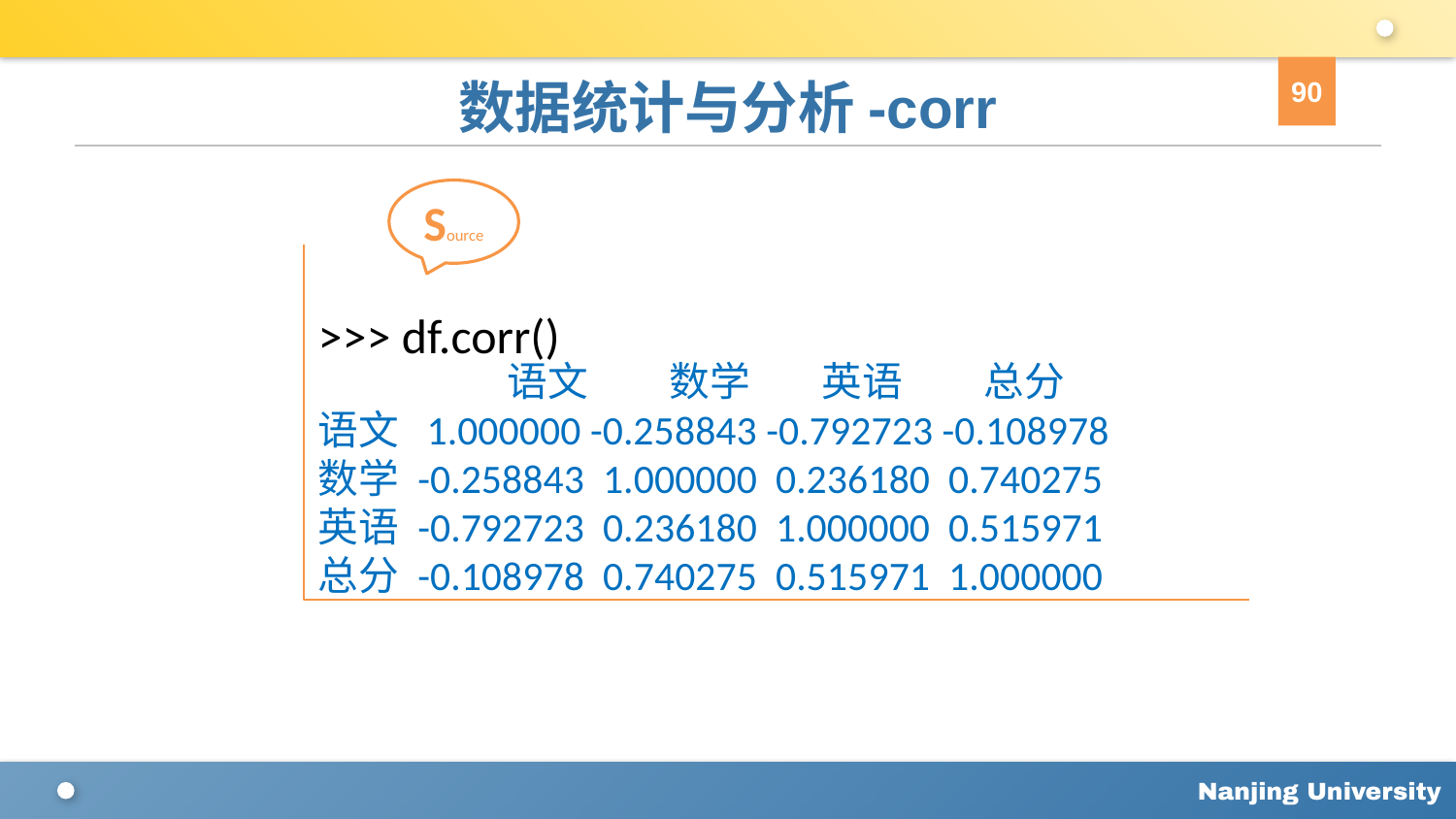

90
# 数据统计与分析-corr
Source

>>> df.corr()
                    语文         数学        英语         总分
语文  1.000000 -0.258843 -0.792723 -0.108978
数学 -0.258843  1.000000  0.236180  0.740275
英语 -0.792723  0.236180  1.000000  0.515971
总分 -0.108978  0.740275  0.515971  1.000000